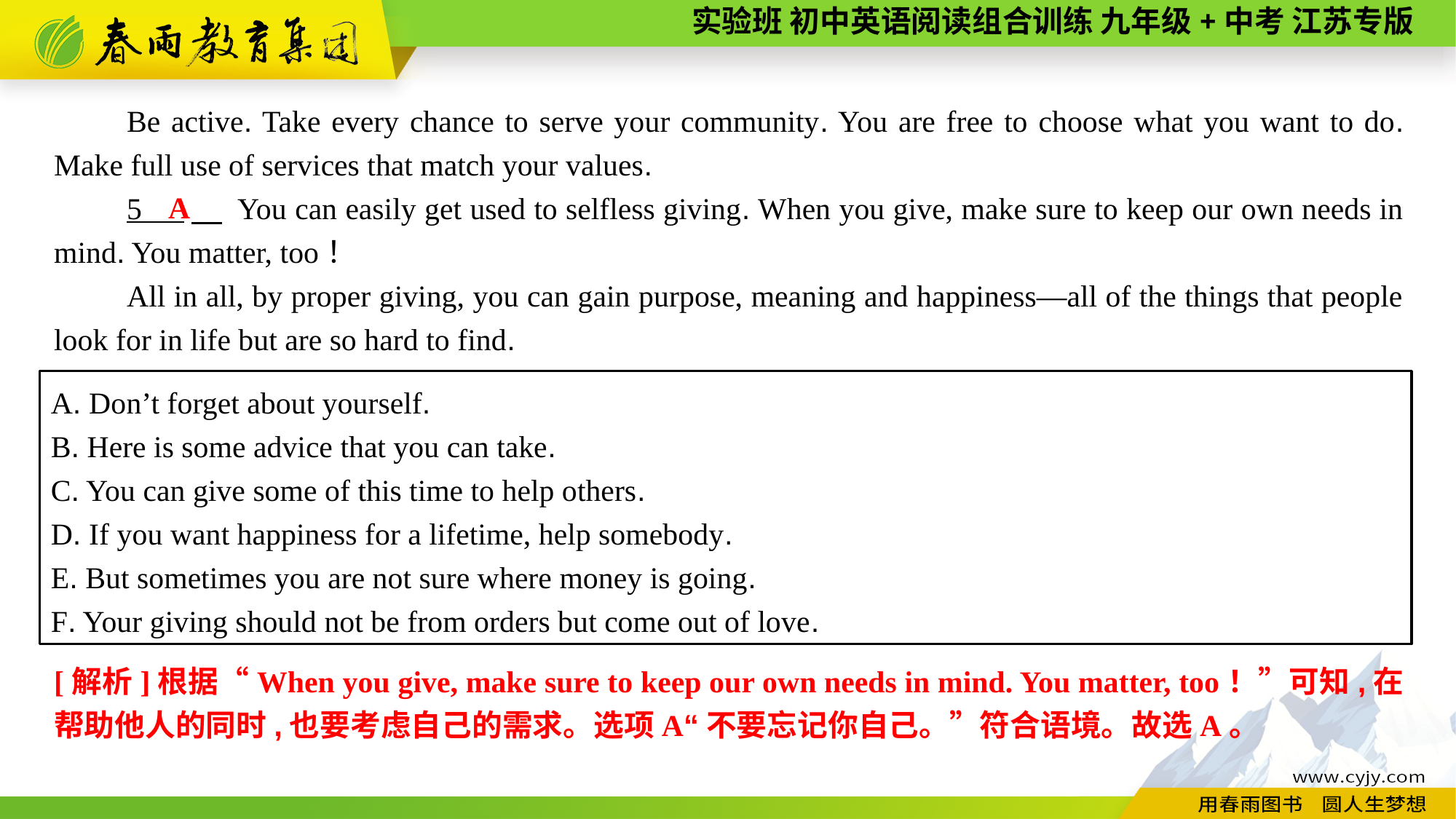

Be active. Take every chance to serve your community. You are free to choose what you want to do. Make full use of services that match your values.
5     　 You can easily get used to selfless giving. When you give, make sure to keep our own needs in mind. You matter, too！
All in all, by proper giving, you can gain purpose, meaning and happiness—all of the things that people look for in life but are so hard to find.
A
A. Don’t forget about yourself.
B. Here is some advice that you can take.
C. You can give some of this time to help others.
D. If you want happiness for a lifetime, help somebody.
E. But sometimes you are not sure where money is going.
F. Your giving should not be from orders but come out of love.
[解析]根据“When you give, make sure to keep our own needs in mind. You matter, too！”可知,在帮助他人的同时,也要考虑自己的需求。选项A“不要忘记你自己。”符合语境。故选A。